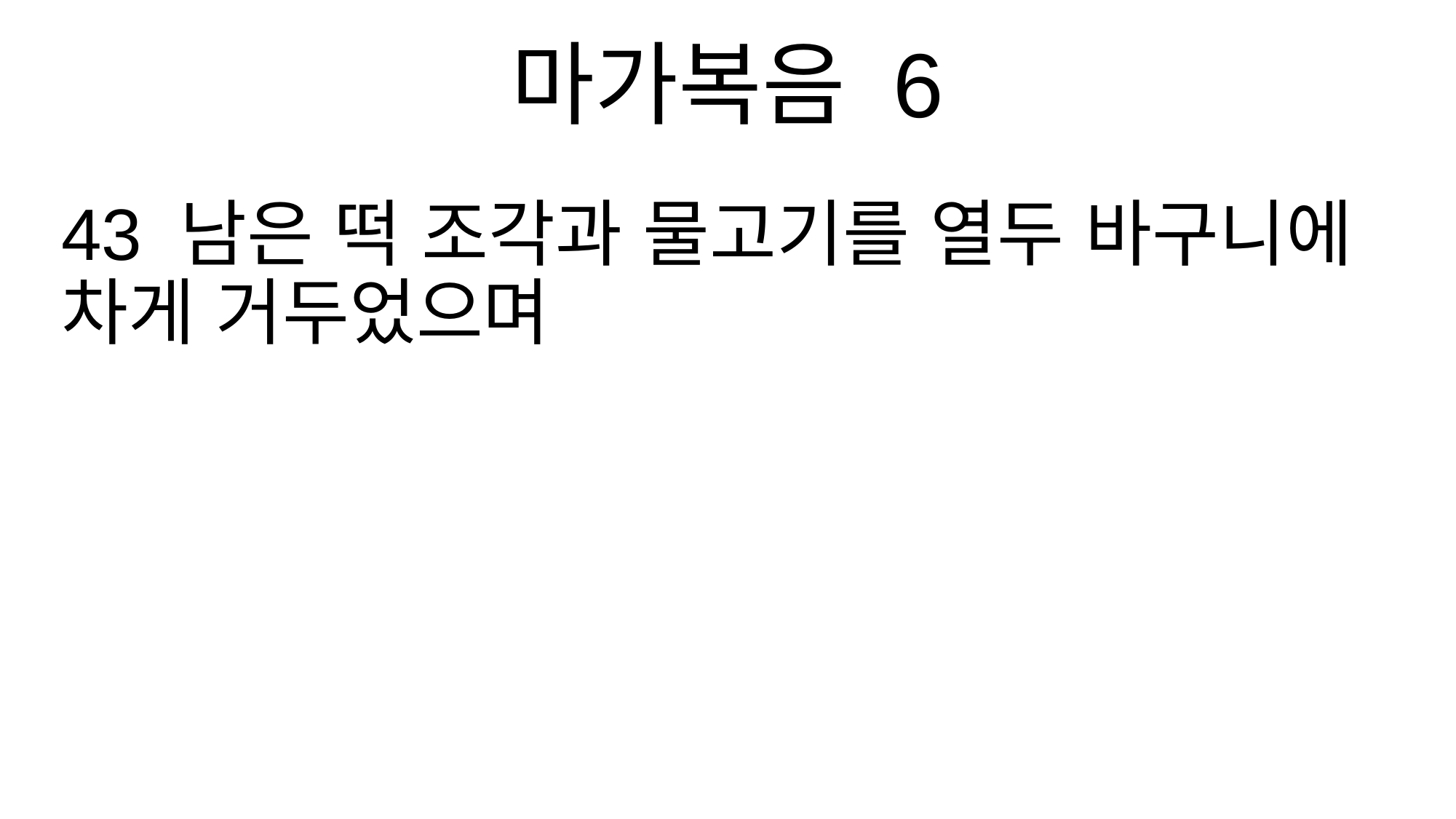

마가복음 6
43 남은 떡 조각과 물고기를 열두 바구니에 차게 거두었으며